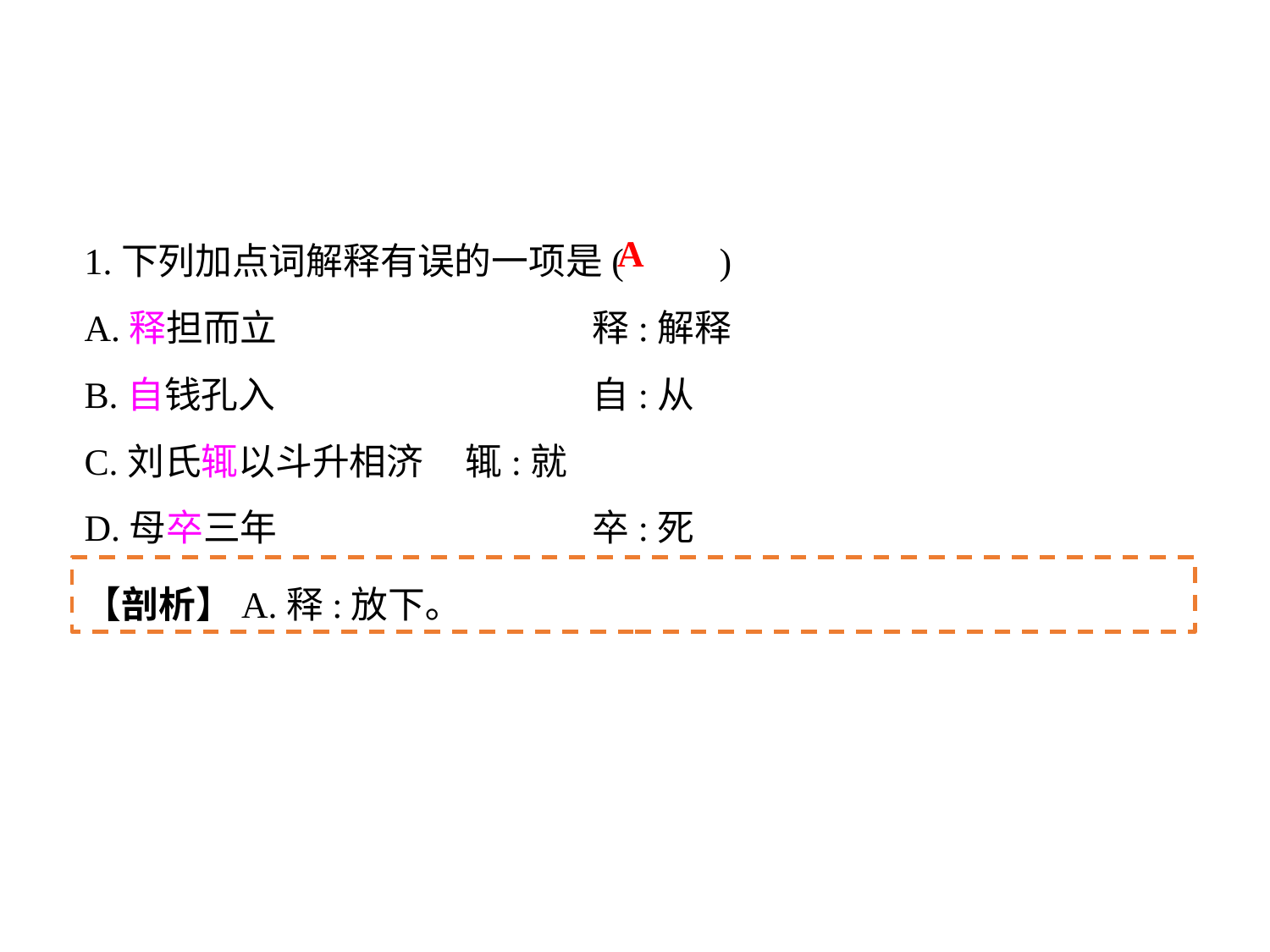

1.下列加点词解释有误的一项是(	)
A.释担而立			释:解释
B.自钱孔入			自:从
C.刘氏辄以斗升相济	辄:就
D.母卒三年			卒:死
A
【剖析】A.释:放下｡